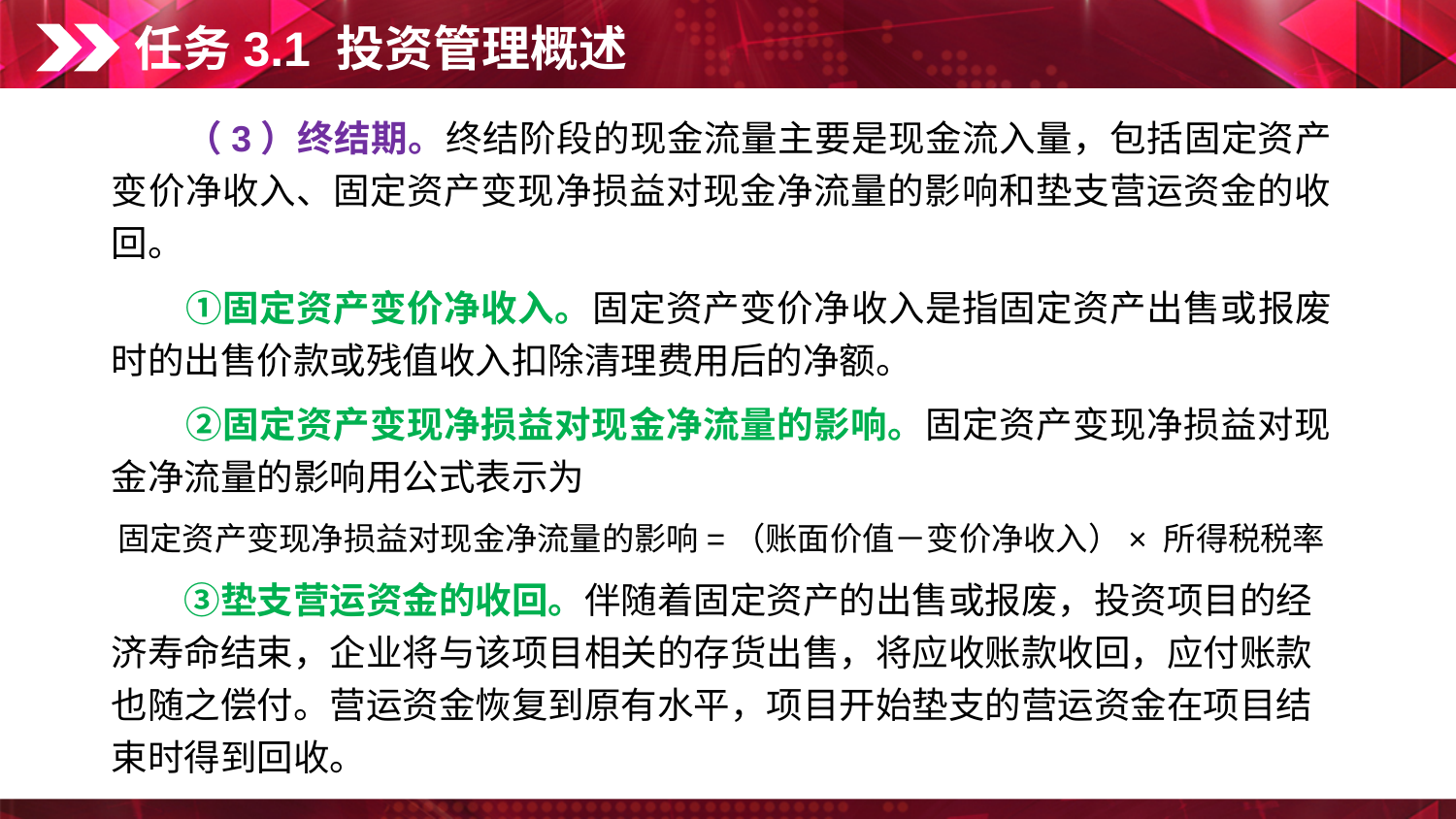

任务3.1 投资管理概述

　　（3）终结期。终结阶段的现金流量主要是现金流入量，包括固定资产变价净收入、固定资产变现净损益对现金净流量的影响和垫支营运资金的收回。
　　①固定资产变价净收入。固定资产变价净收入是指固定资产出售或报废时的出售价款或残值收入扣除清理费用后的净额。
　　②固定资产变现净损益对现金净流量的影响。固定资产变现净损益对现金净流量的影响用公式表示为
固定资产变现净损益对现金净流量的影响=（账面价值－变价净收入）× 所得税税率
　　③垫支营运资金的收回。伴随着固定资产的出售或报废，投资项目的经济寿命结束，企业将与该项目相关的存货出售，将应收账款收回，应付账款也随之偿付。营运资金恢复到原有水平，项目开始垫支的营运资金在项目结束时得到回收。